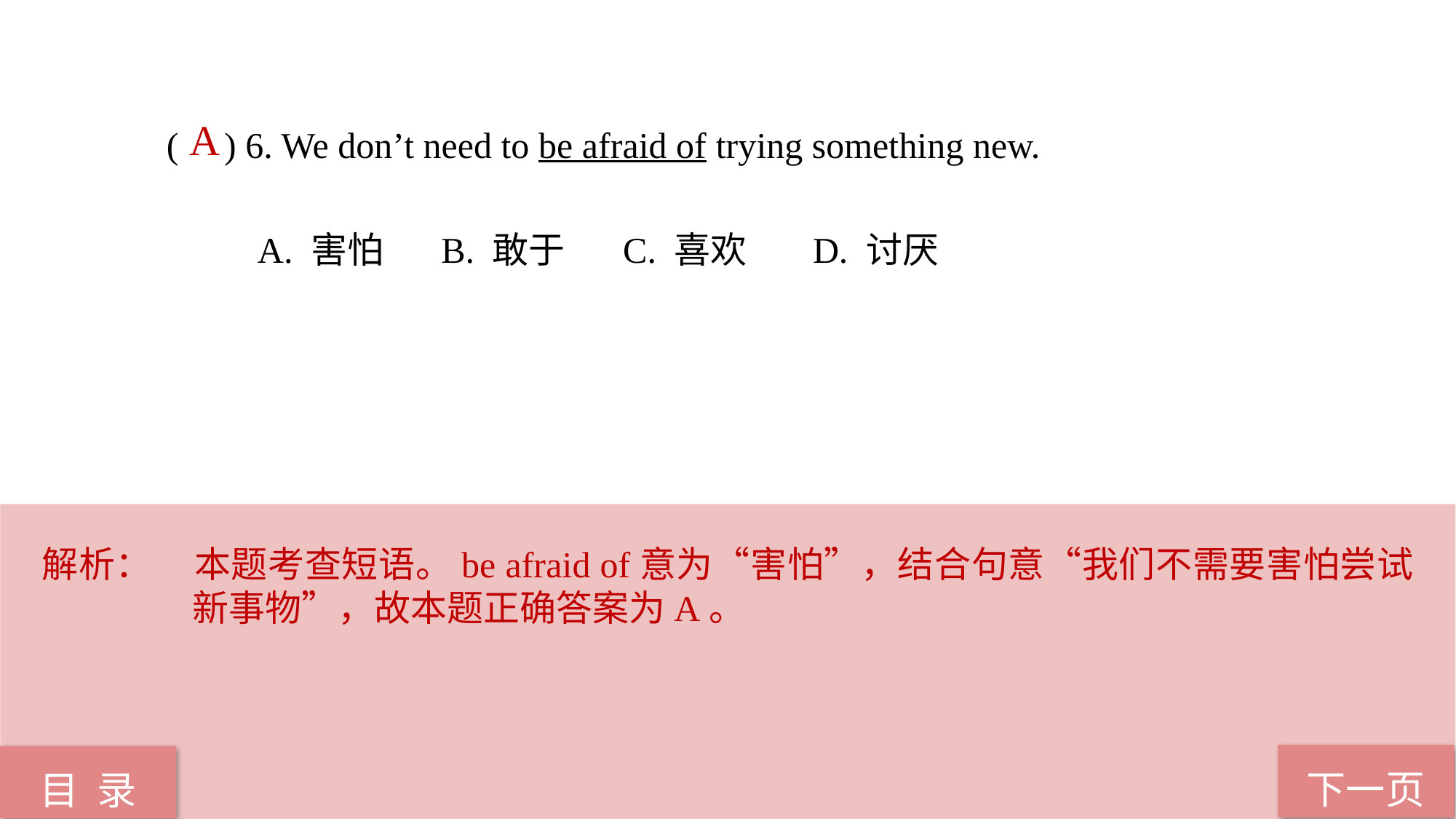

A
(     ) 6. We don’t need to be afraid of trying something new.

          A. 害怕      B. 敢于      C. 喜欢       D. 讨厌
解析：	本题考查短语。be afraid of意为“害怕”，结合句意“我们不需要害怕尝试新事物”，故本题正确答案为A。